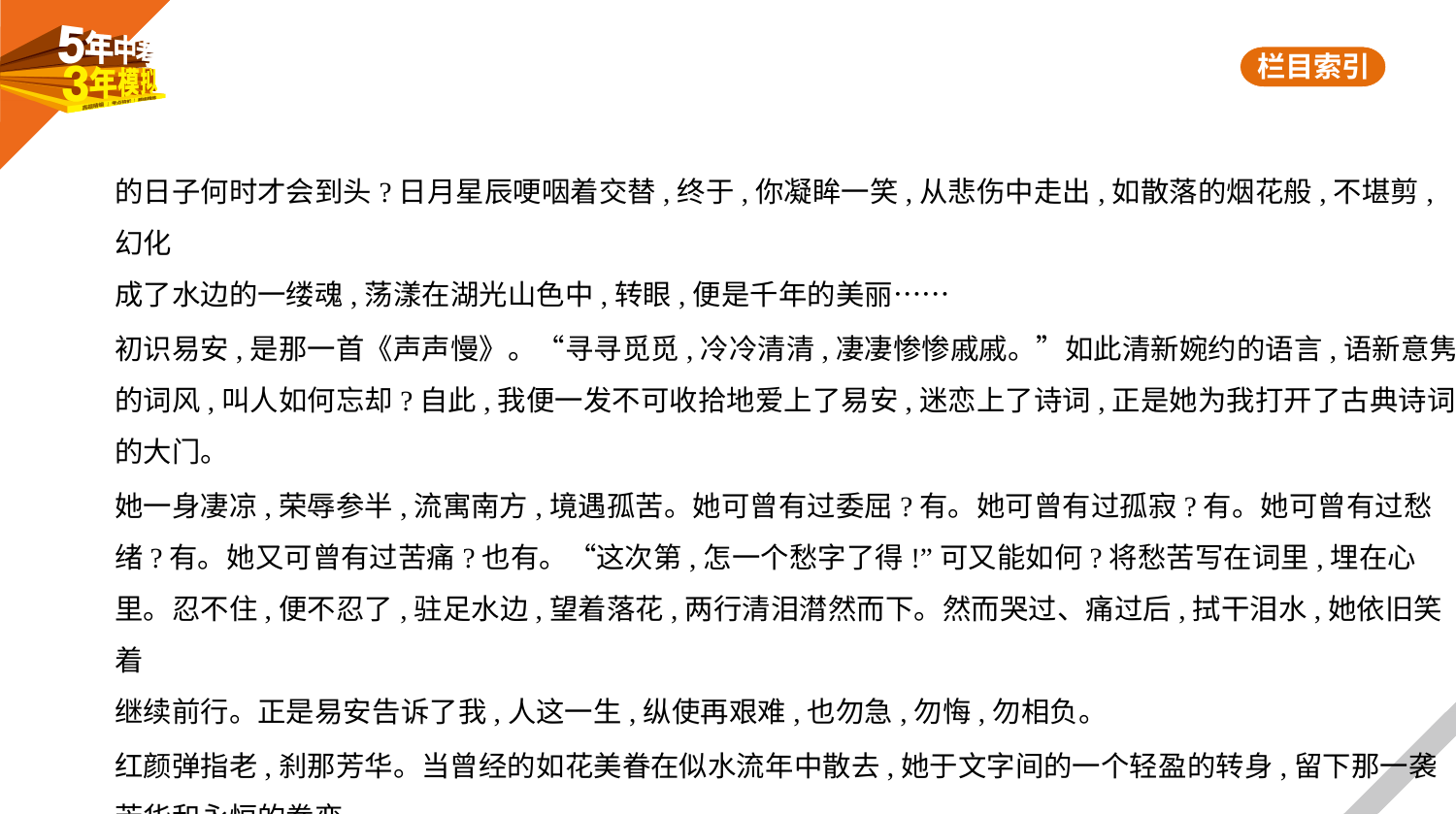

的日子何时才会到头?日月星辰哽咽着交替,终于,你凝眸一笑,从悲伤中走出,如散落的烟花般,不堪剪,幻化
成了水边的一缕魂,荡漾在湖光山色中,转眼,便是千年的美丽……
初识易安,是那一首《声声慢》。“寻寻觅觅,冷冷清清,凄凄惨惨戚戚。”如此清新婉约的语言,语新意隽
的词风,叫人如何忘却?自此,我便一发不可收拾地爱上了易安,迷恋上了诗词,正是她为我打开了古典诗词
的大门。
她一身凄凉,荣辱参半,流寓南方,境遇孤苦。她可曾有过委屈?有。她可曾有过孤寂?有。她可曾有过愁
绪?有。她又可曾有过苦痛?也有。“这次第,怎一个愁字了得!”可又能如何?将愁苦写在词里,埋在心
里。忍不住,便不忍了,驻足水边,望着落花,两行清泪潸然而下。然而哭过、痛过后,拭干泪水,她依旧笑着
继续前行。正是易安告诉了我,人这一生,纵使再艰难,也勿急,勿悔,勿相负。
红颜弹指老,刹那芳华。当曾经的如花美眷在似水流年中散去,她于文字间的一个轻盈的转身,留下那一袭
芳华和永恒的眷恋……